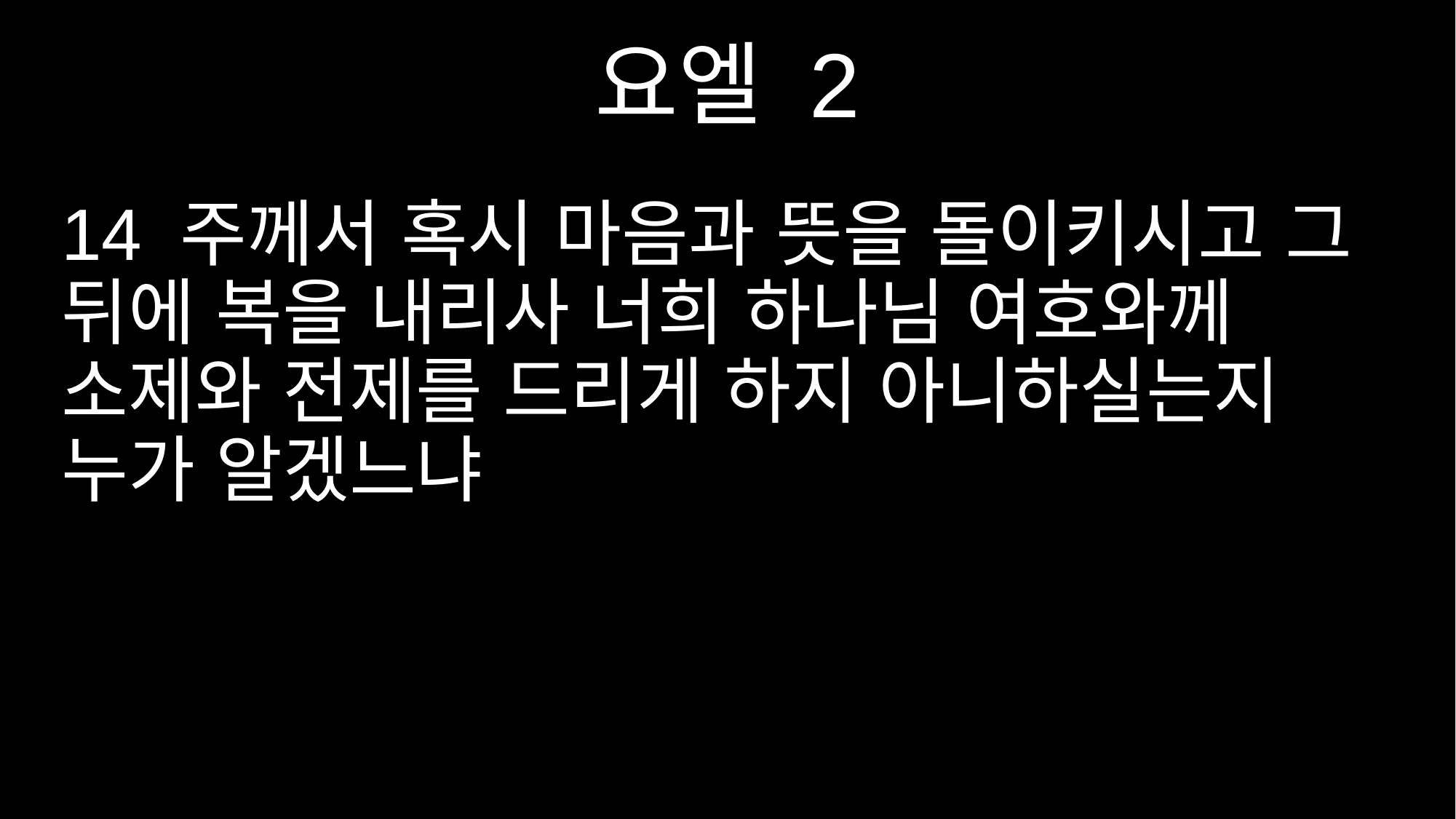

요엘 2
14 주께서 혹시 마음과 뜻을 돌이키시고 그 뒤에 복을 내리사 너희 하나님 여호와께 소제와 전제를 드리게 하지 아니하실는지 누가 알겠느냐